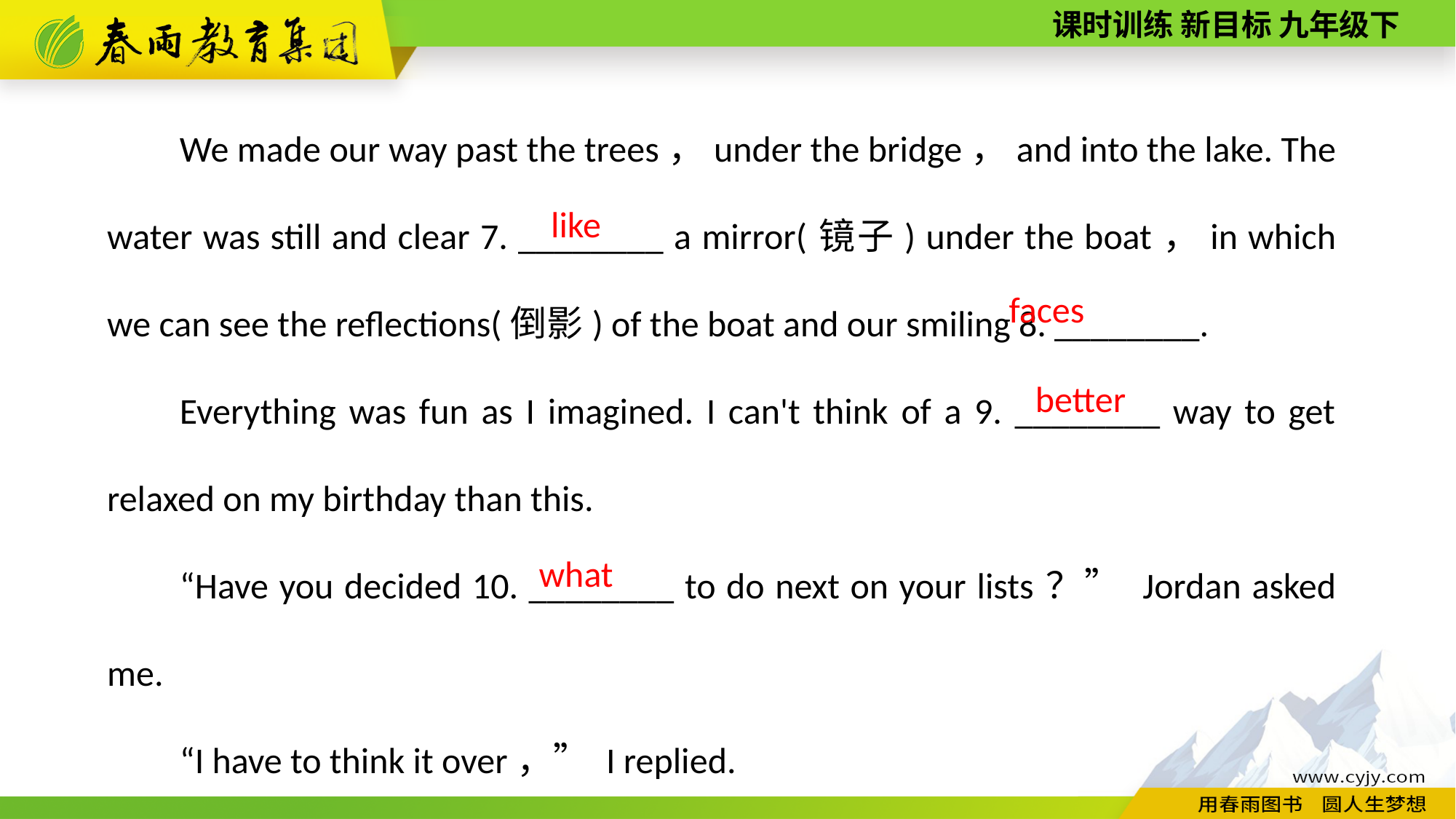

We made our way past the trees，under the bridge，and into the lake. The water was still and clear 7. ________ a mirror(镜子) under the boat，in which we can see the reflections(倒影) of the boat and our smiling 8. ________.
Everything was fun as I imagined. I can't think of a 9. ________ way to get relaxed on my birthday than this.
“Have you decided 10. ________ to do next on your lists？” Jordan asked me.
“I have to think it over，” I replied.
“Take your time，” Jordan said to me，“I will always be here.”
like
faces
better
what